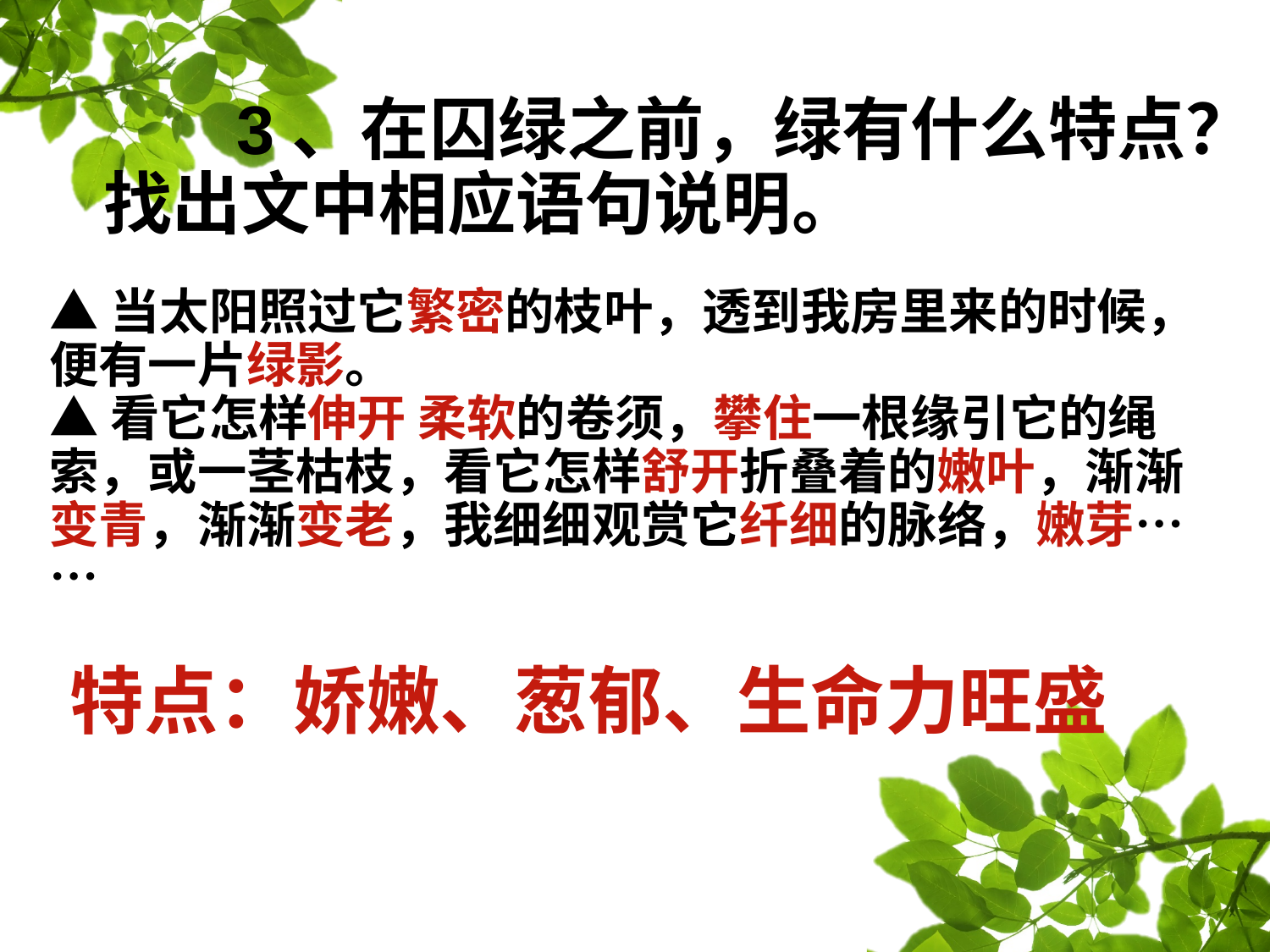

# 3、在囚绿之前，绿有什么特点？找出文中相应语句说明。
▲当太阳照过它繁密的枝叶，透到我房里来的时候，便有一片绿影。
▲看它怎样伸开 柔软的卷须，攀住一根缘引它的绳索，或一茎枯枝，看它怎样舒开折叠着的嫩叶，渐渐变青，渐渐变老，我细细观赏它纤细的脉络，嫩芽……
特点：娇嫩、葱郁、生命力旺盛